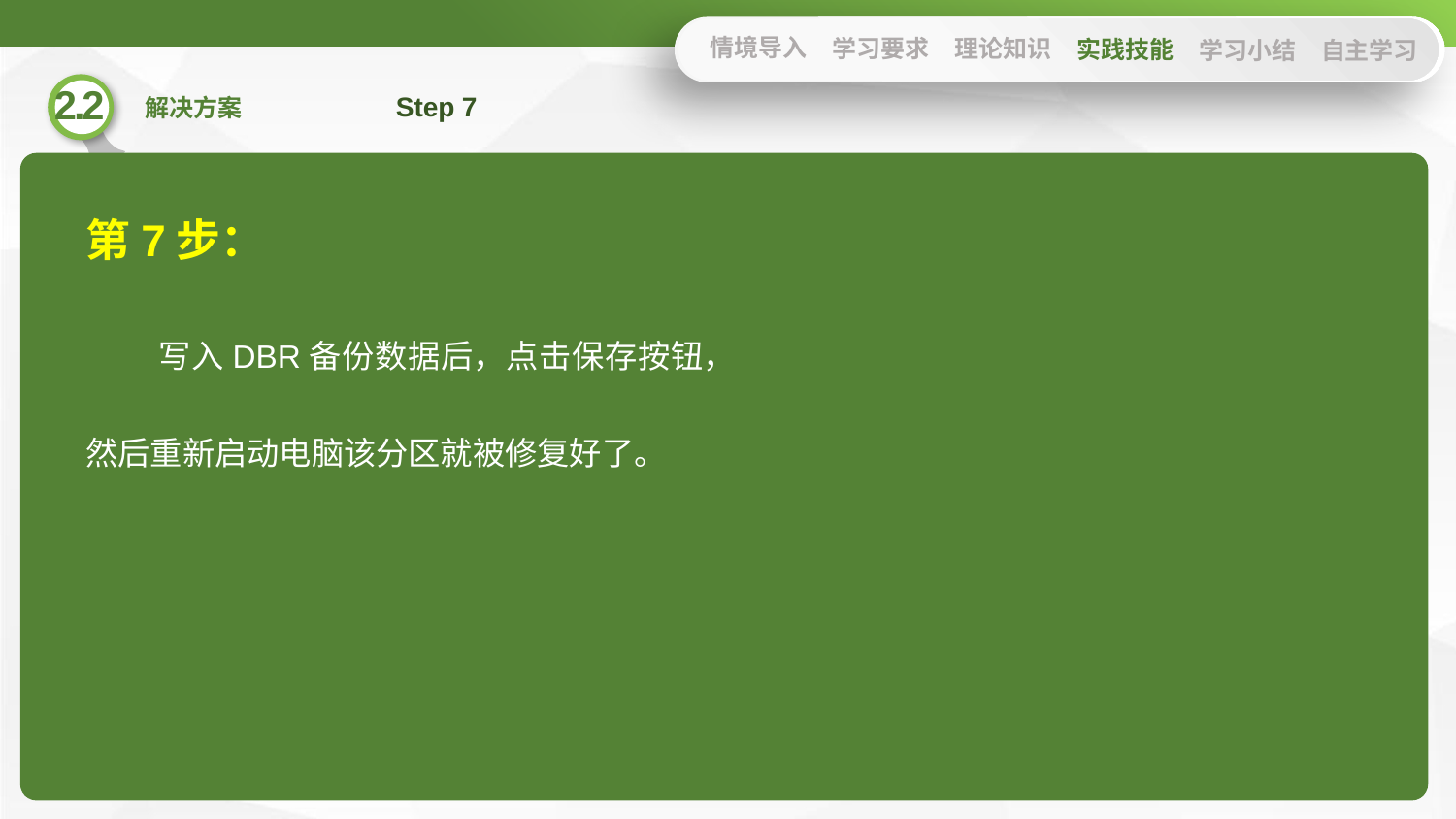

情境导入
学习要求
理论知识
实践技能
学习小结
自主学习
Step 7
第7步：
写入DBR备份数据后，点击保存按钮，然后重新启动电脑该分区就被修复好了。